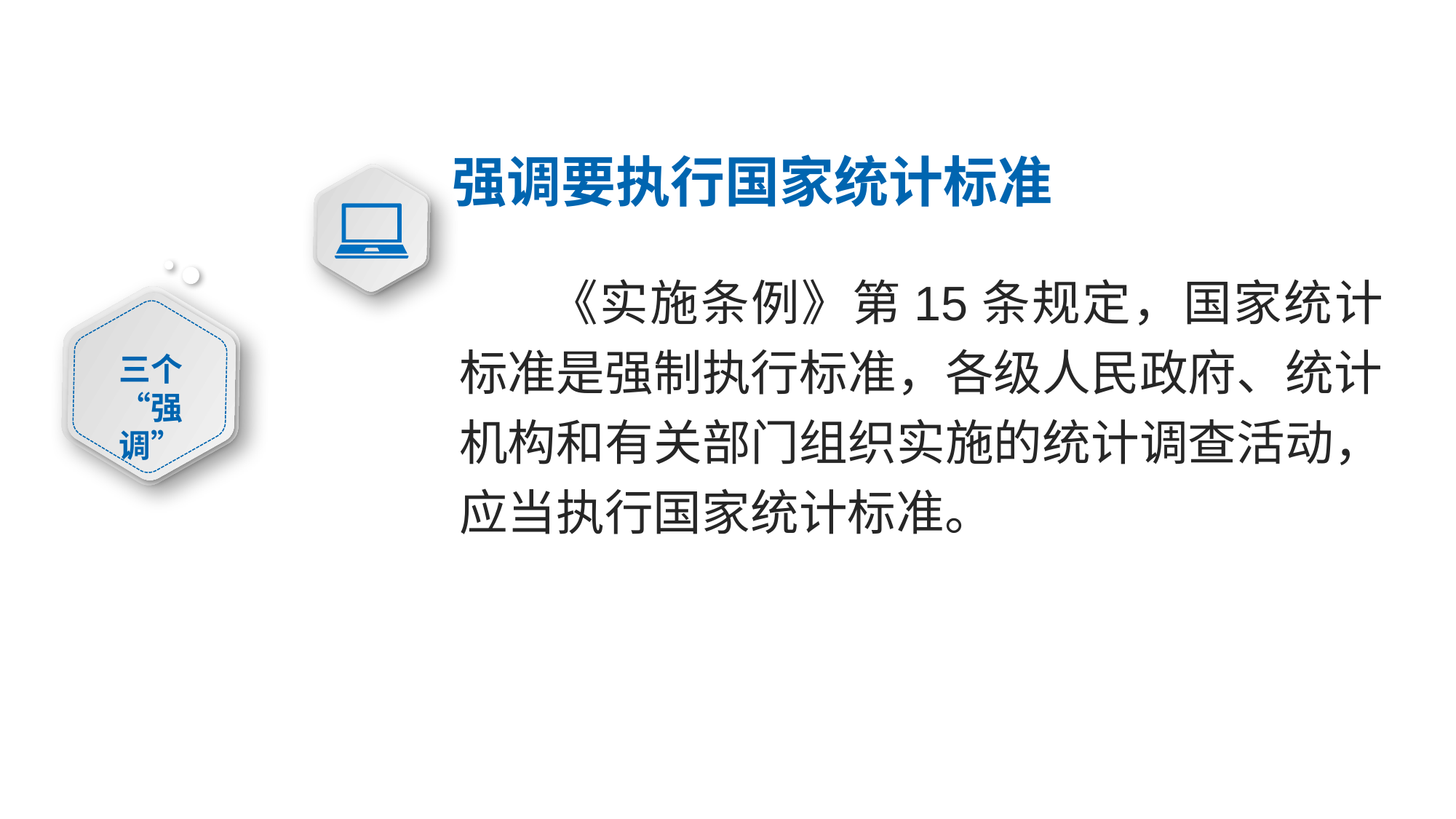

强调要执行国家统计标准

      《实施条例》第15条规定，国家统计标准是强制执行标准，各级人民政府、统计机构和有关部门组织实施的统计调查活动，应当执行国家统计标准。

三个“强调”
< 01 >